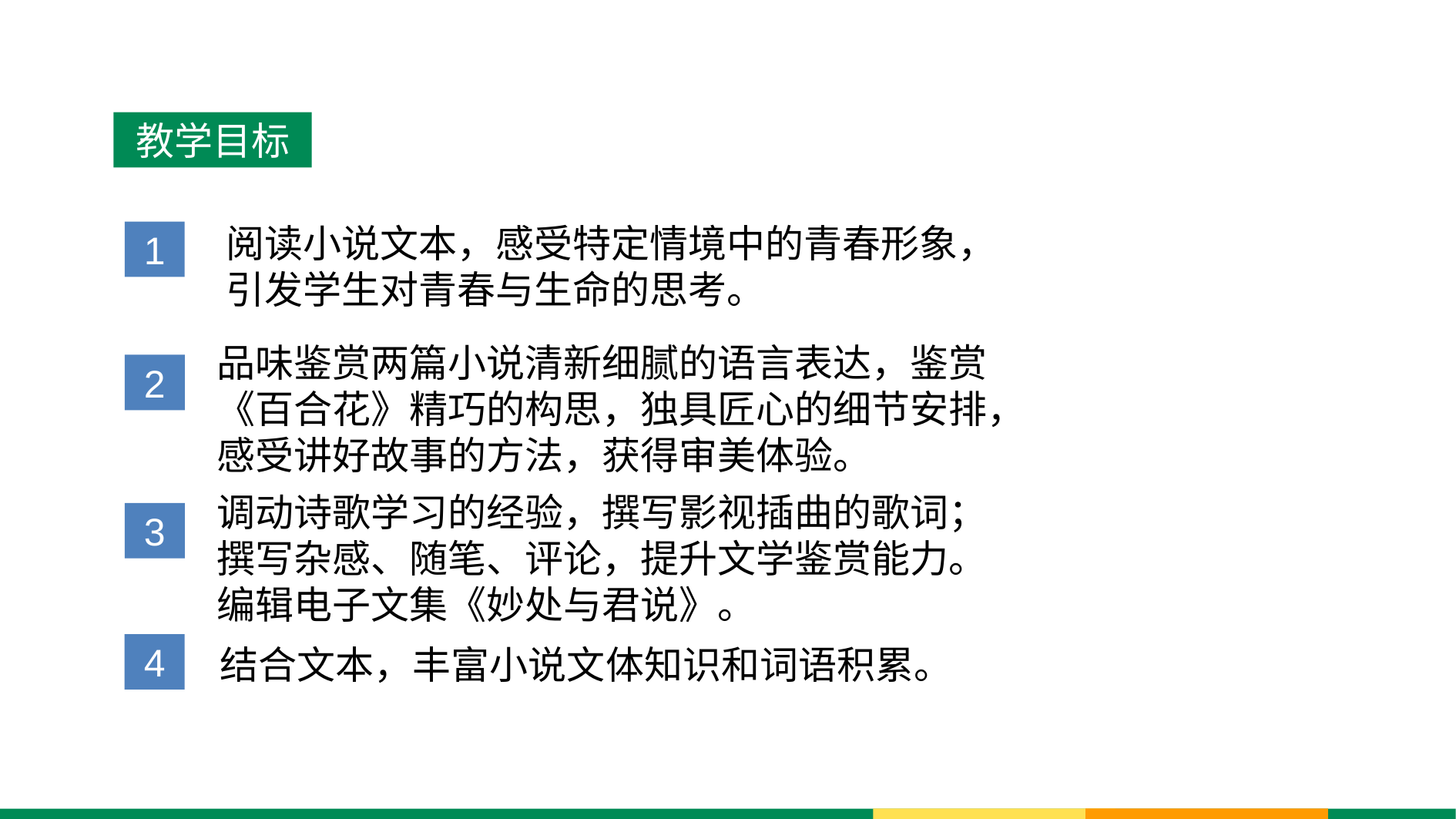

教学目标
1
阅读小说文本，感受特定情境中的青春形象，引发学生对青春与生命的思考。
2
品味鉴赏两篇小说清新细腻的语言表达，鉴赏《百合花》精巧的构思，独具匠心的细节安排，感受讲好故事的方法，获得审美体验。
3
调动诗歌学习的经验，撰写影视插曲的歌词；撰写杂感、随笔、评论，提升文学鉴赏能力。编辑电子文集《妙处与君说》。
4
结合文本，丰富小说文体知识和词语积累。